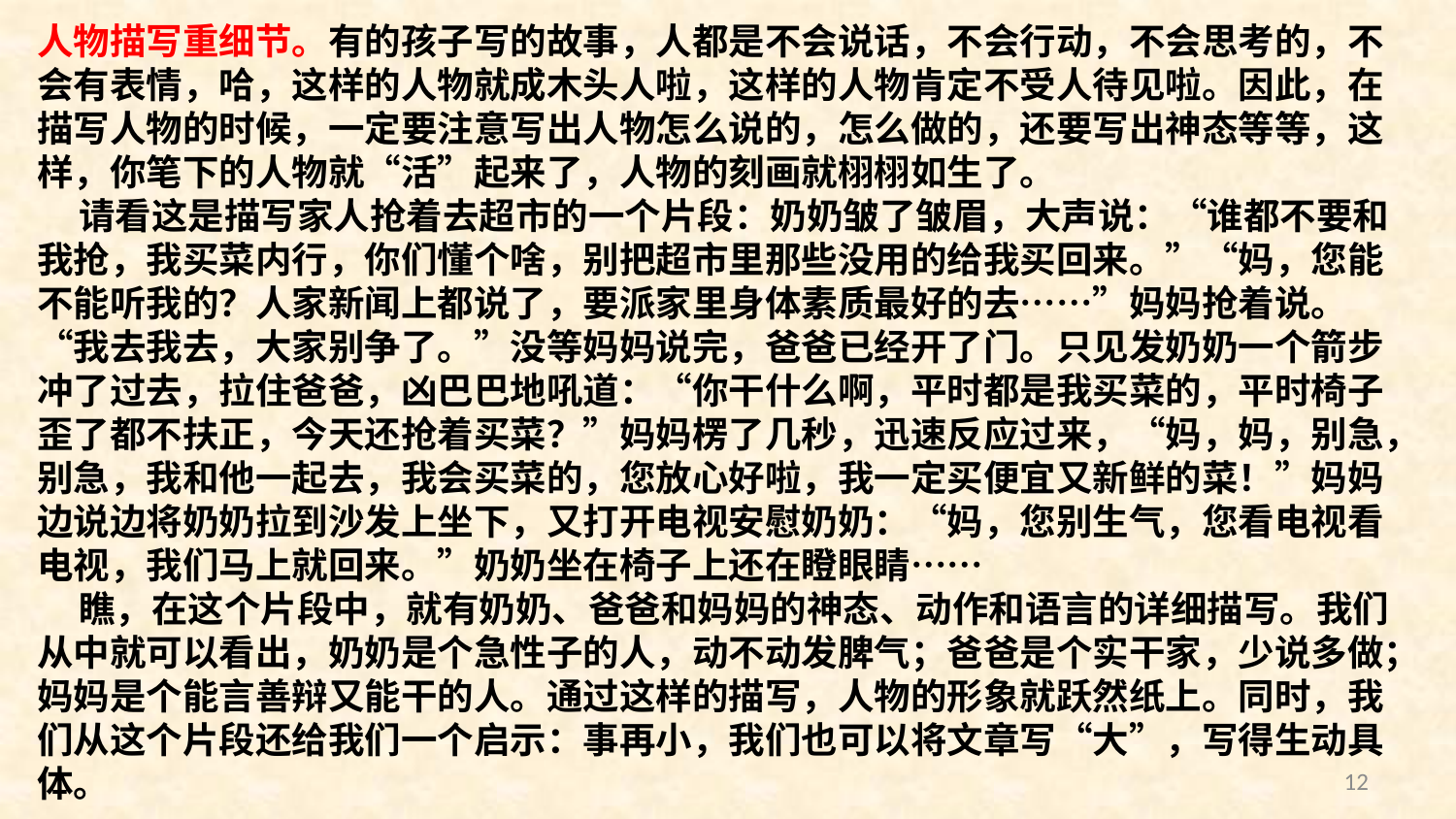

人物描写重细节。有的孩子写的故事，人都是不会说话，不会行动，不会思考的，不会有表情，哈，这样的人物就成木头人啦，这样的人物肯定不受人待见啦。因此，在描写人物的时候，一定要注意写出人物怎么说的，怎么做的，还要写出神态等等，这样，你笔下的人物就“活”起来了，人物的刻画就栩栩如生了。
    请看这是描写家人抢着去超市的一个片段：奶奶皱了皱眉，大声说：“谁都不要和我抢，我买菜内行，你们懂个啥，别把超市里那些没用的给我买回来。”“妈，您能不能听我的？人家新闻上都说了，要派家里身体素质最好的去……”妈妈抢着说。“我去我去，大家别争了。”没等妈妈说完，爸爸已经开了门。只见发奶奶一个箭步冲了过去，拉住爸爸，凶巴巴地吼道：“你干什么啊，平时都是我买菜的，平时椅子歪了都不扶正，今天还抢着买菜？”妈妈楞了几秒，迅速反应过来，“妈，妈，别急，别急，我和他一起去，我会买菜的，您放心好啦，我一定买便宜又新鲜的菜！”妈妈边说边将奶奶拉到沙发上坐下，又打开电视安慰奶奶：“妈，您别生气，您看电视看电视，我们马上就回来。”奶奶坐在椅子上还在瞪眼睛……
    瞧，在这个片段中，就有奶奶、爸爸和妈妈的神态、动作和语言的详细描写。我们从中就可以看出，奶奶是个急性子的人，动不动发脾气；爸爸是个实干家，少说多做；妈妈是个能言善辩又能干的人。通过这样的描写，人物的形象就跃然纸上。同时，我们从这个片段还给我们一个启示：事再小，我们也可以将文章写“大”，写得生动具体。
12